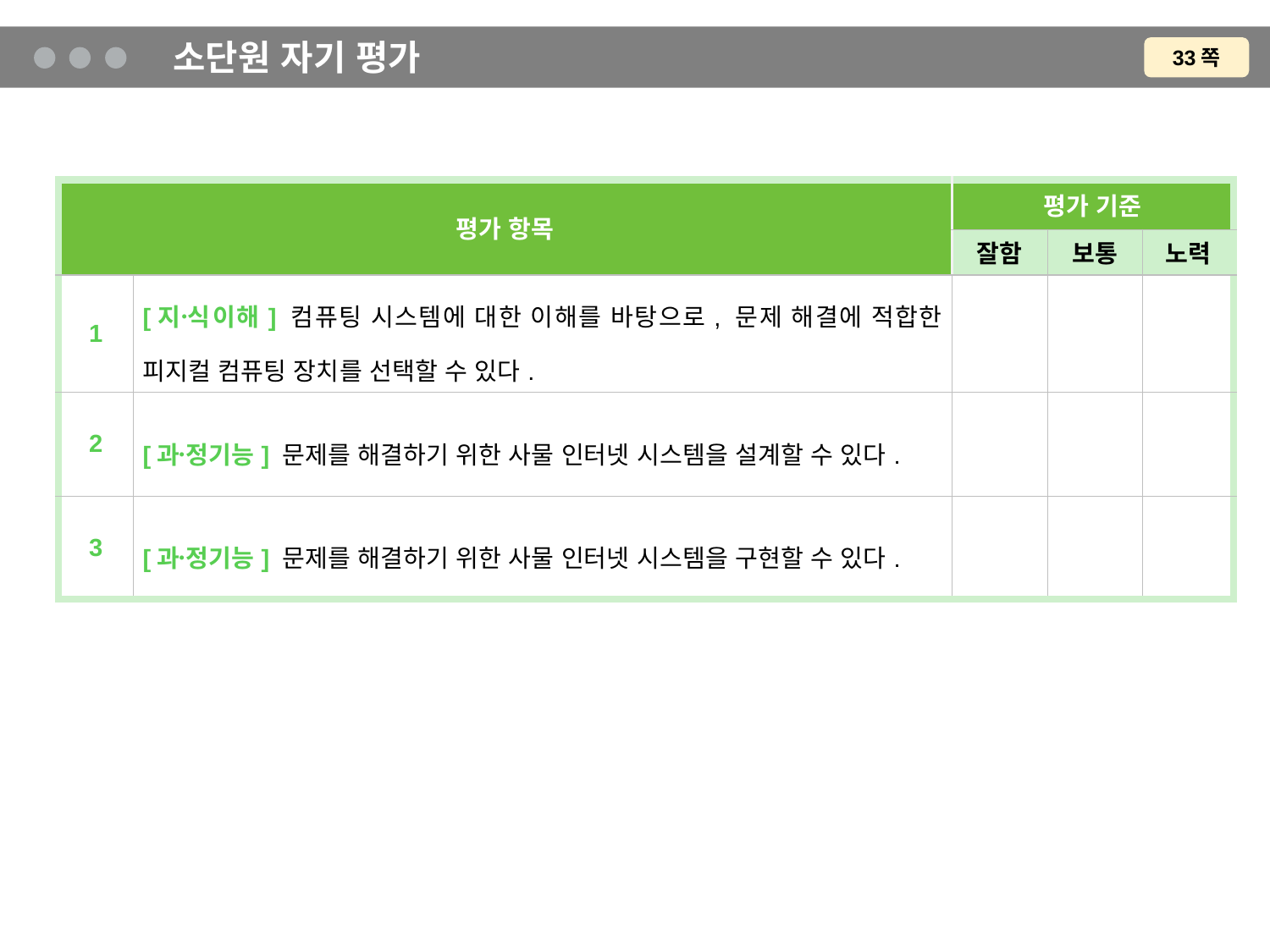

# 소단원 자기 평가
33쪽
| 평가 항목 |  | 평가 기준 |  |  |
| --- | --- | --- | --- | --- |
|  |  | 잘함 | 보통 | 노력 |
| 1 | [지식〮이해] 컴퓨팅 시스템에 대한 이해를 바탕으로, 문제 해결에 적합한 피지컬 컴퓨팅 장치를 선택할 수 있다. |  |  |  |
| 2 | [과정〮기능] 문제를 해결하기 위한 사물 인터넷 시스템을 설계할 수 있다. |  |  |  |
| 3 | [과정〮기능] 문제를 해결하기 위한 사물 인터넷 시스템을 구현할 수 있다. |  |  |  |